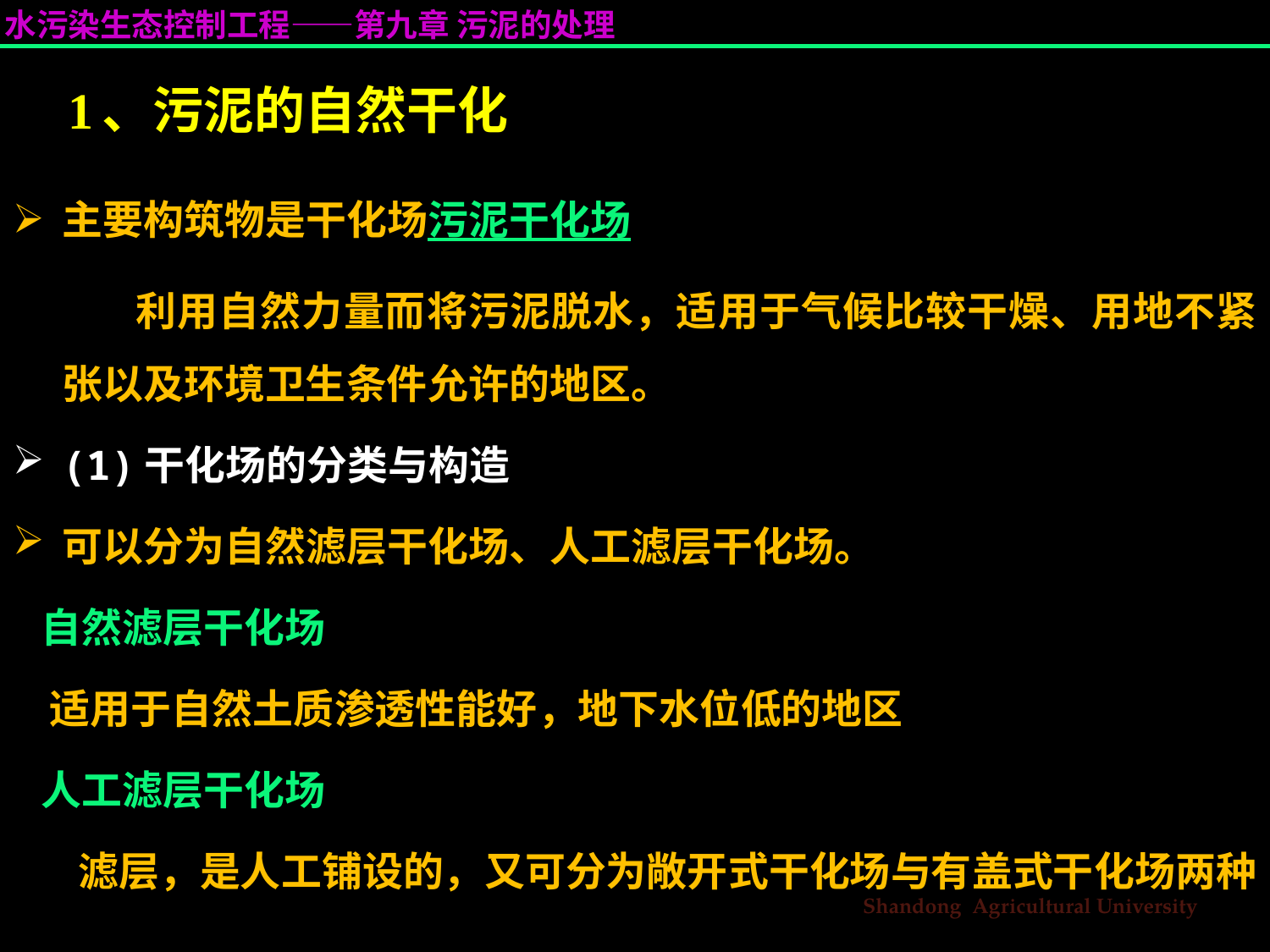

# 1、污泥的自然干化
主要构筑物是干化场污泥干化场
           利用自然力量而将污泥脱水，适用于气候比较干燥、用地不紧张以及环境卫生条件允许的地区。
(1)干化场的分类与构造
可以分为自然滤层干化场、人工滤层干化场。
  自然滤层干化场
   适用于自然土质渗透性能好，地下水位低的地区
  人工滤层干化场
      滤层，是人工铺设的，又可分为敞开式干化场与有盖式干化场两种